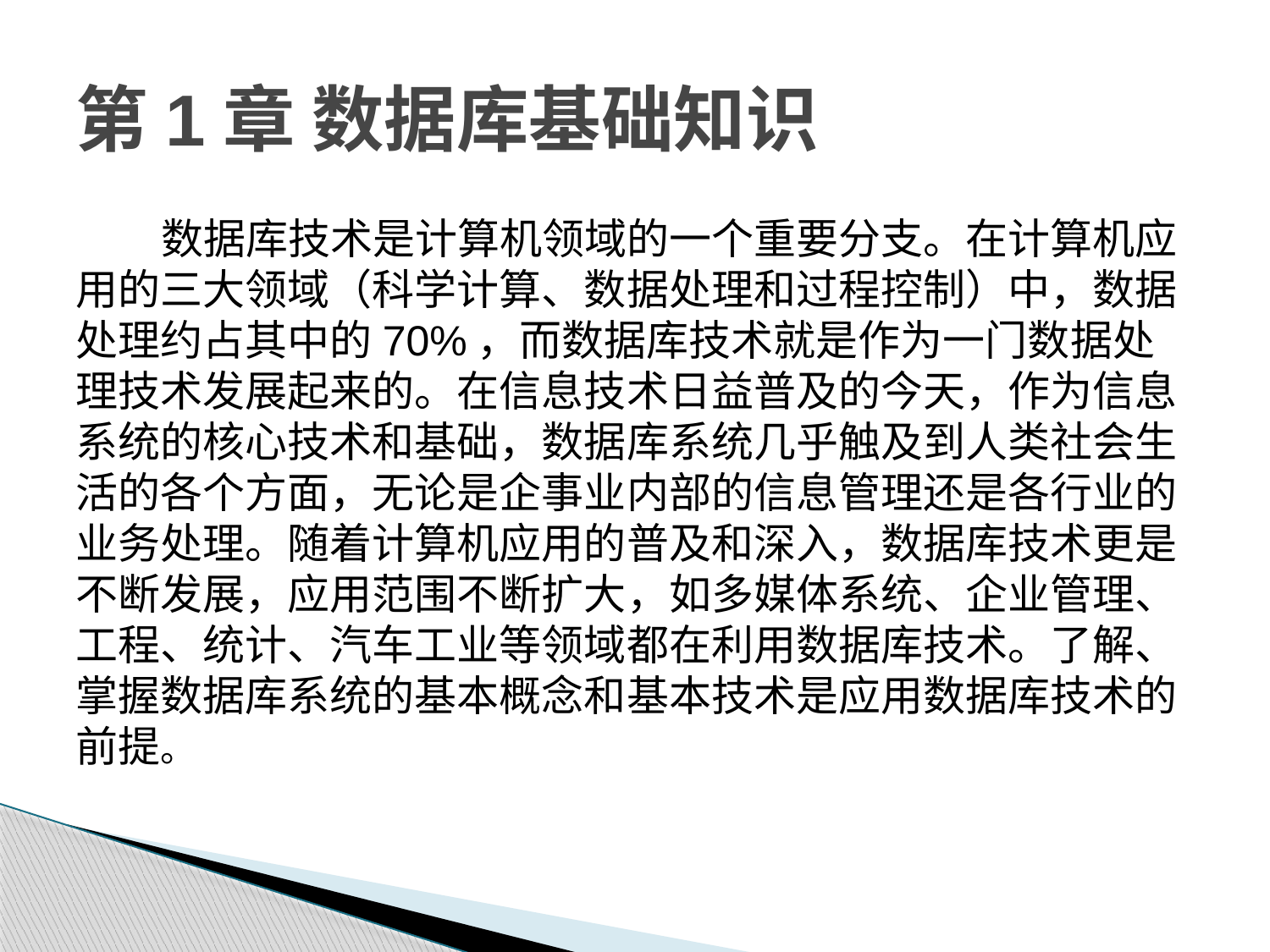

# 第1章 数据库基础知识
数据库技术是计算机领域的一个重要分支。在计算机应用的三大领域（科学计算、数据处理和过程控制）中，数据处理约占其中的70%，而数据库技术就是作为一门数据处理技术发展起来的。在信息技术日益普及的今天，作为信息系统的核心技术和基础，数据库系统几乎触及到人类社会生活的各个方面，无论是企事业内部的信息管理还是各行业的业务处理。随着计算机应用的普及和深入，数据库技术更是不断发展，应用范围不断扩大，如多媒体系统、企业管理、工程、统计、汽车工业等领域都在利用数据库技术。了解、掌握数据库系统的基本概念和基本技术是应用数据库技术的前提。